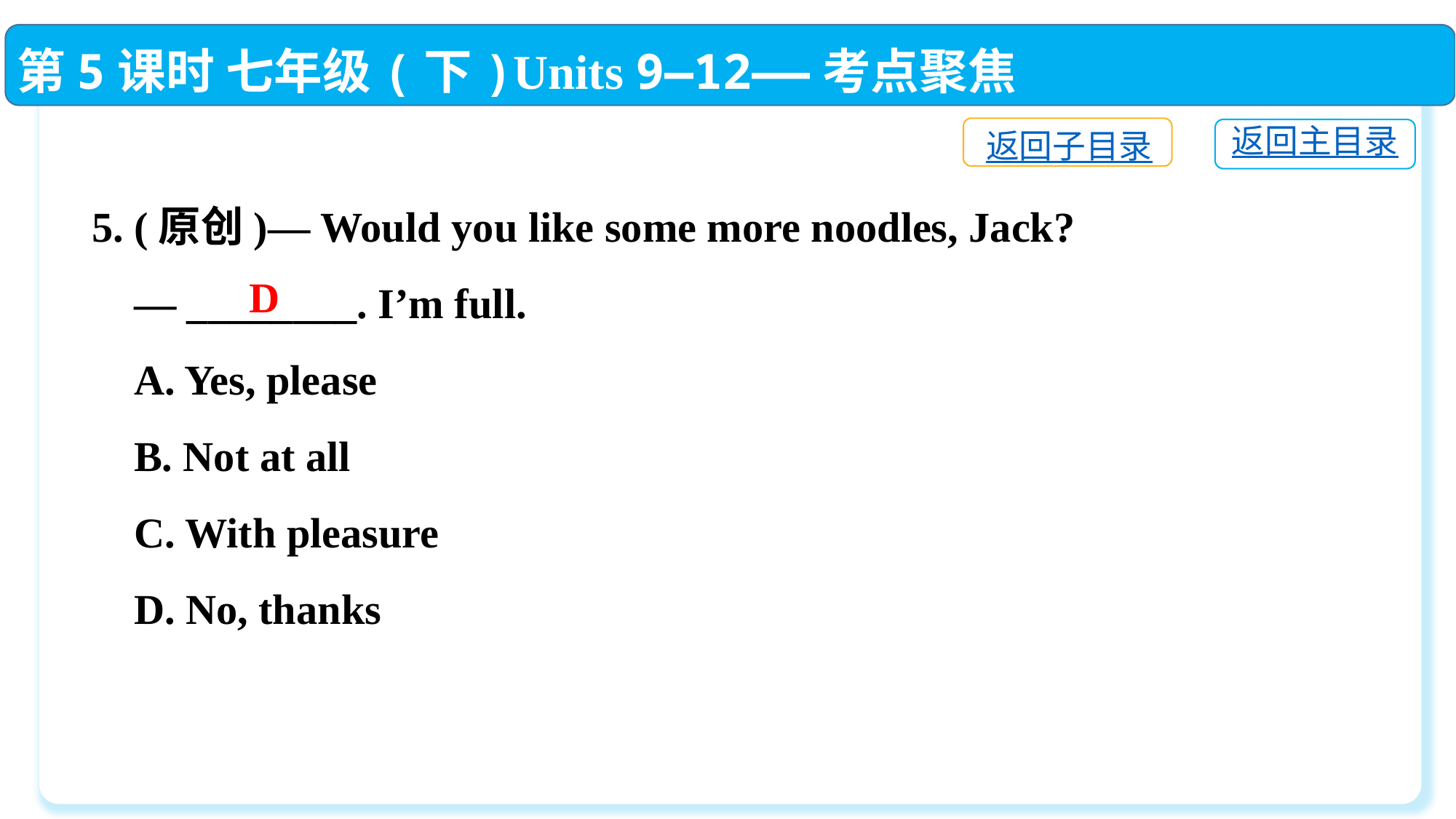

第5课时 七年级(下)Units 9—12——考点聚焦

返回子目录
返回主目录
5. (原创)— Would you like some more noodles, Jack?
    — ________. I’m full.
    A. Yes, please
    B. Not at all
    C. With pleasure
    D. No, thanks

D